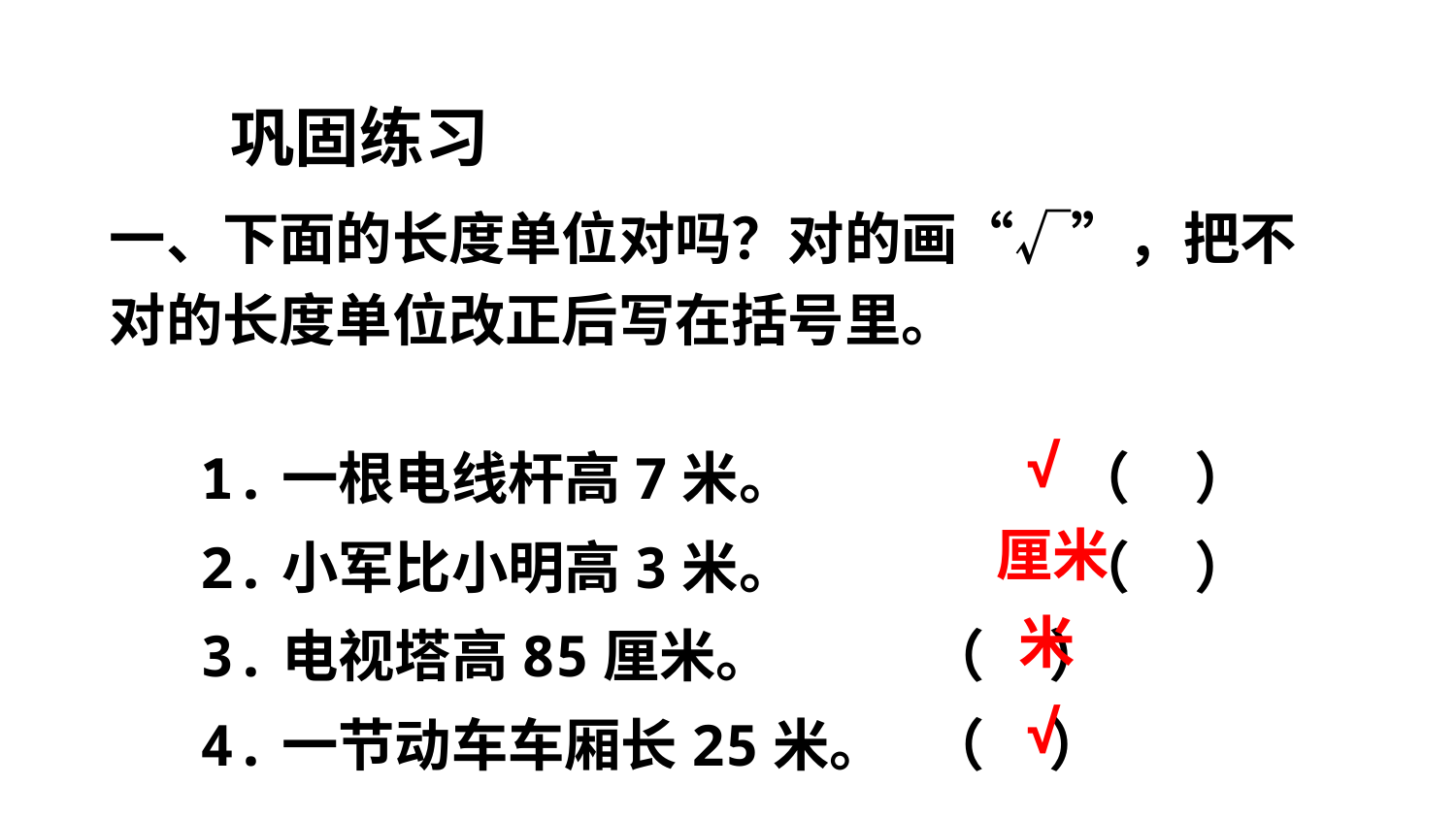

巩固练习
一、下面的长度单位对吗？对的画“√”，把不对的长度单位改正后写在括号里。

1.一根电线杆高7米。		（     ）
 √
2.小军比小明高3米。		（     ）
 厘米
3.电视塔高85厘米。		（     ）
 米
4.一节动车车厢长25米。	（     ）
 √